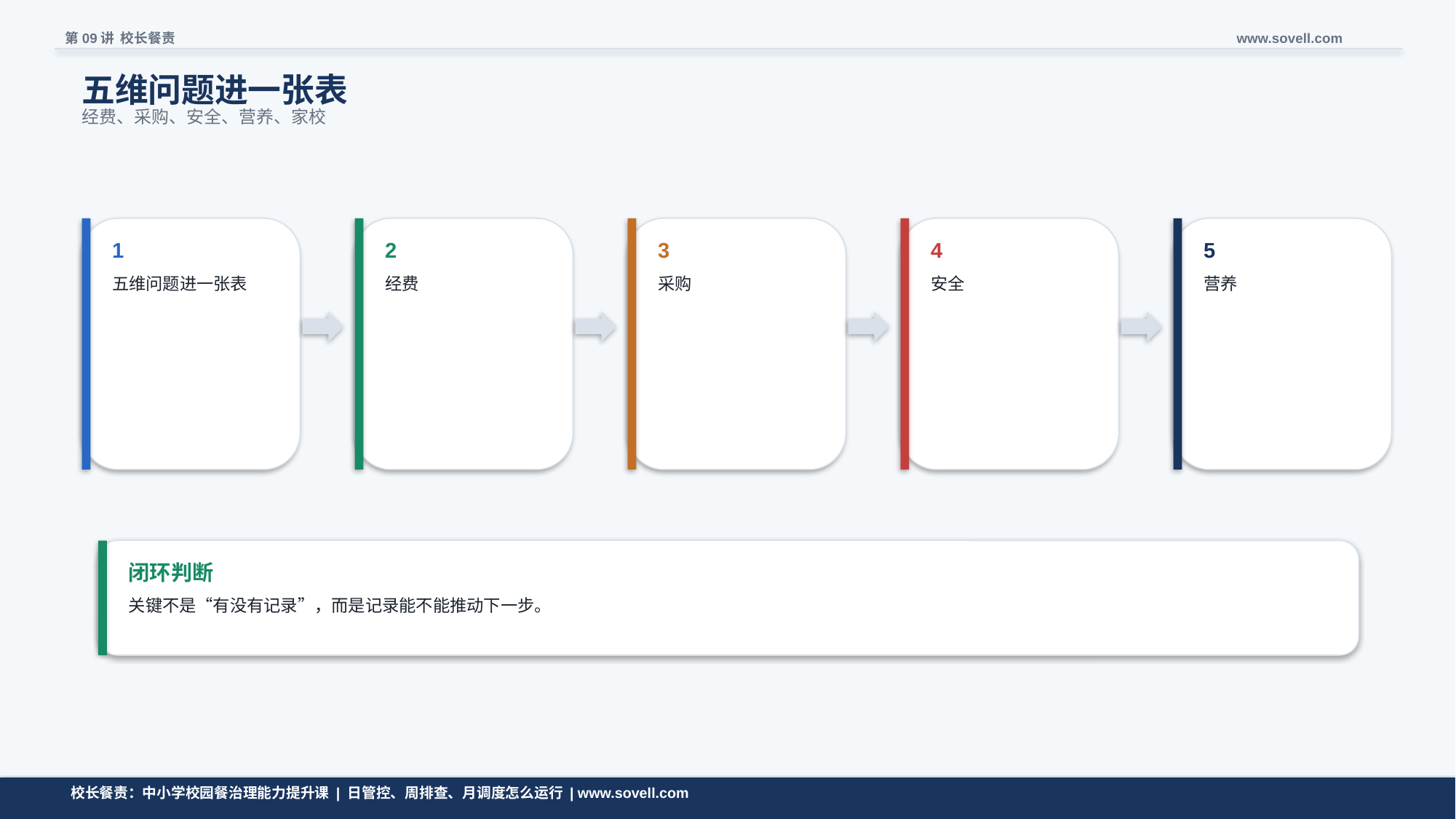

第09讲  校长餐责
www.sovell.com

五维问题进一张表
经费、采购、安全、营养、家校

1
2
3
4
5
五维问题进一张表
经费
采购
安全
营养

闭环判断
关键不是“有没有记录”，而是记录能不能推动下一步。

流程页要让校长看见闭环，而不是看见一堆名词。
校长餐责：中小学校园餐治理能力提升课 | 日管控、周排查、月调度怎么运行 | www.sovell.com